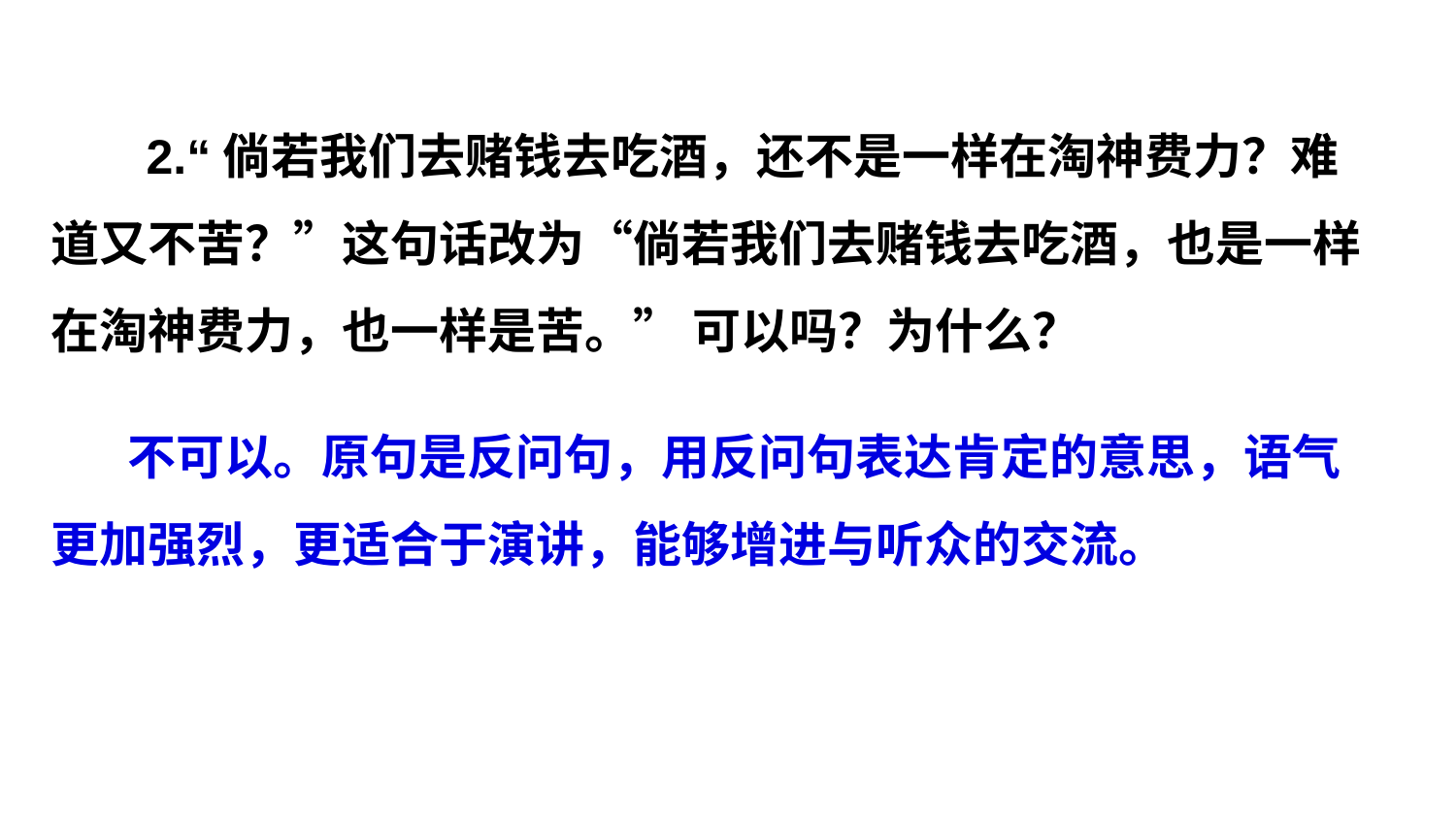

2.“倘若我们去赌钱去吃酒，还不是一样在淘神费力？难道又不苦？”这句话改为“倘若我们去赌钱去吃酒，也是一样在淘神费力，也一样是苦。” 可以吗？为什么？
   不可以。原句是反问句，用反问句表达肯定的意思，语气更加强烈，更适合于演讲，能够增进与听众的交流。